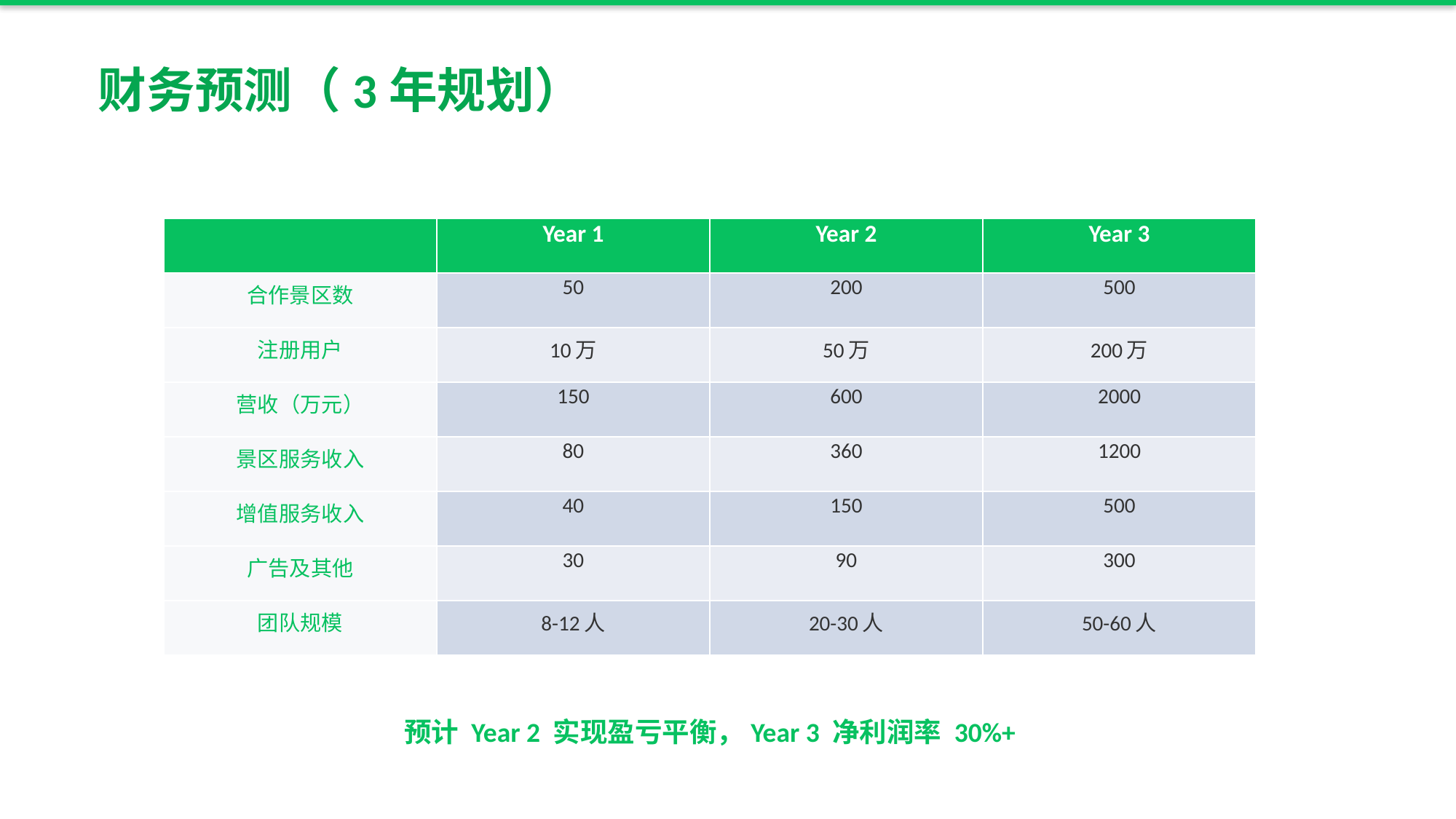

财务预测（3年规划）
|  | Year 1 | Year 2 | Year 3 |
| --- | --- | --- | --- |
| 合作景区数 | 50 | 200 | 500 |
| 注册用户 | 10万 | 50万 | 200万 |
| 营收（万元） | 150 | 600 | 2000 |
| 景区服务收入 | 80 | 360 | 1200 |
| 增值服务收入 | 40 | 150 | 500 |
| 广告及其他 | 30 | 90 | 300 |
| 团队规模 | 8-12人 | 20-30人 | 50-60人 |
预计 Year 2 实现盈亏平衡，Year 3 净利润率 30%+